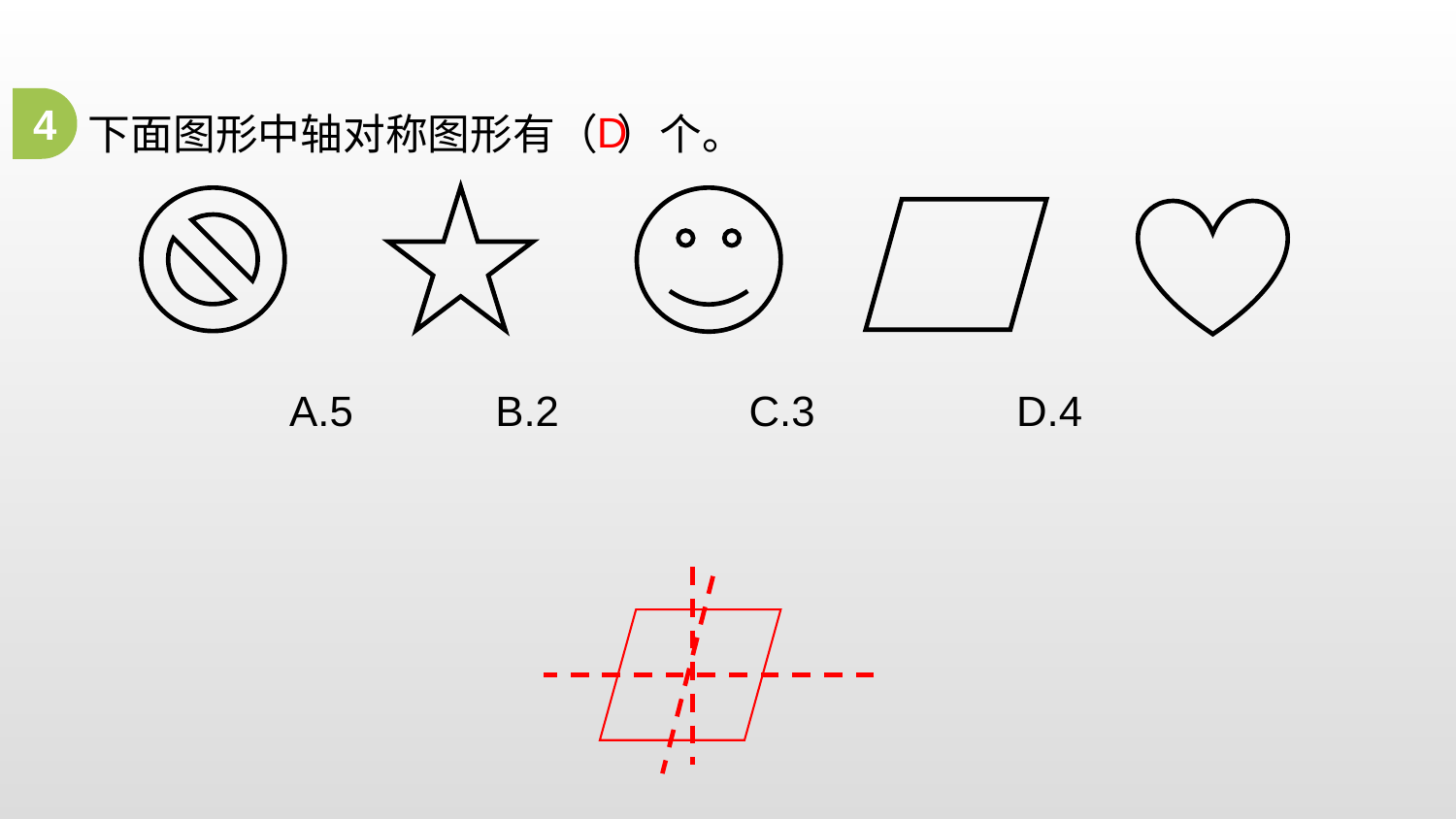

4
D
下面图形中轴对称图形有（  ）个。

A.5            B.2                C.3                 D.4